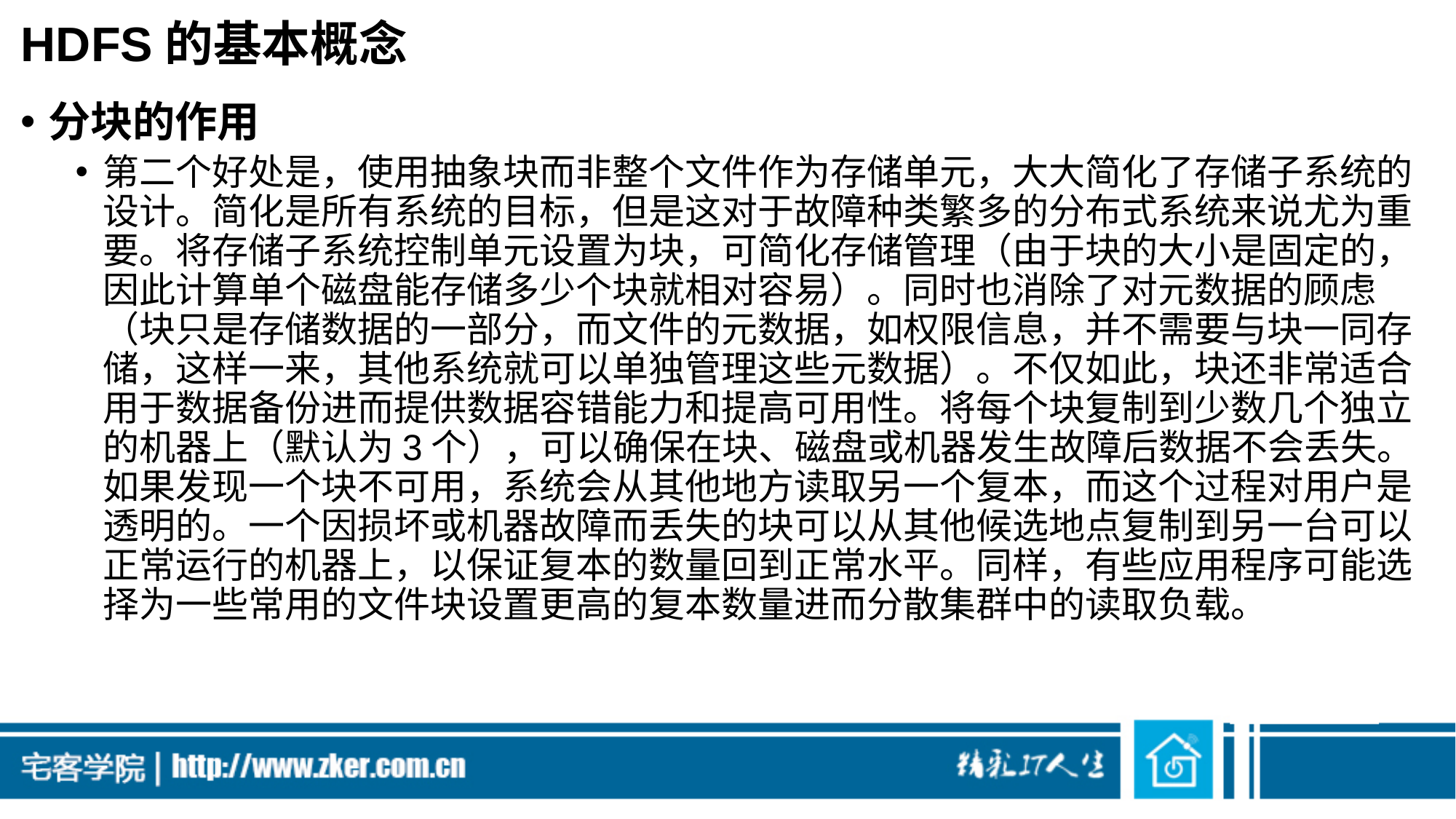

# HDFS的基本概念
分块的作用
第二个好处是，使用抽象块而非整个文件作为存储单元，大大简化了存储子系统的设计。简化是所有系统的目标，但是这对于故障种类繁多的分布式系统来说尤为重要。将存储子系统控制单元设置为块，可简化存储管理（由于块的大小是固定的，因此计算单个磁盘能存储多少个块就相对容易）。同时也消除了对元数据的顾虑（块只是存储数据的一部分，而文件的元数据，如权限信息，并不需要与块一同存储，这样一来，其他系统就可以单独管理这些元数据）。不仅如此，块还非常适合用于数据备份进而提供数据容错能力和提高可用性。将每个块复制到少数几个独立的机器上（默认为3个），可以确保在块、磁盘或机器发生故障后数据不会丢失。如果发现一个块不可用，系统会从其他地方读取另一个复本，而这个过程对用户是透明的。一个因损坏或机器故障而丢失的块可以从其他候选地点复制到另一台可以正常运行的机器上，以保证复本的数量回到正常水平。同样，有些应用程序可能选择为一些常用的文件块设置更高的复本数量进而分散集群中的读取负载。